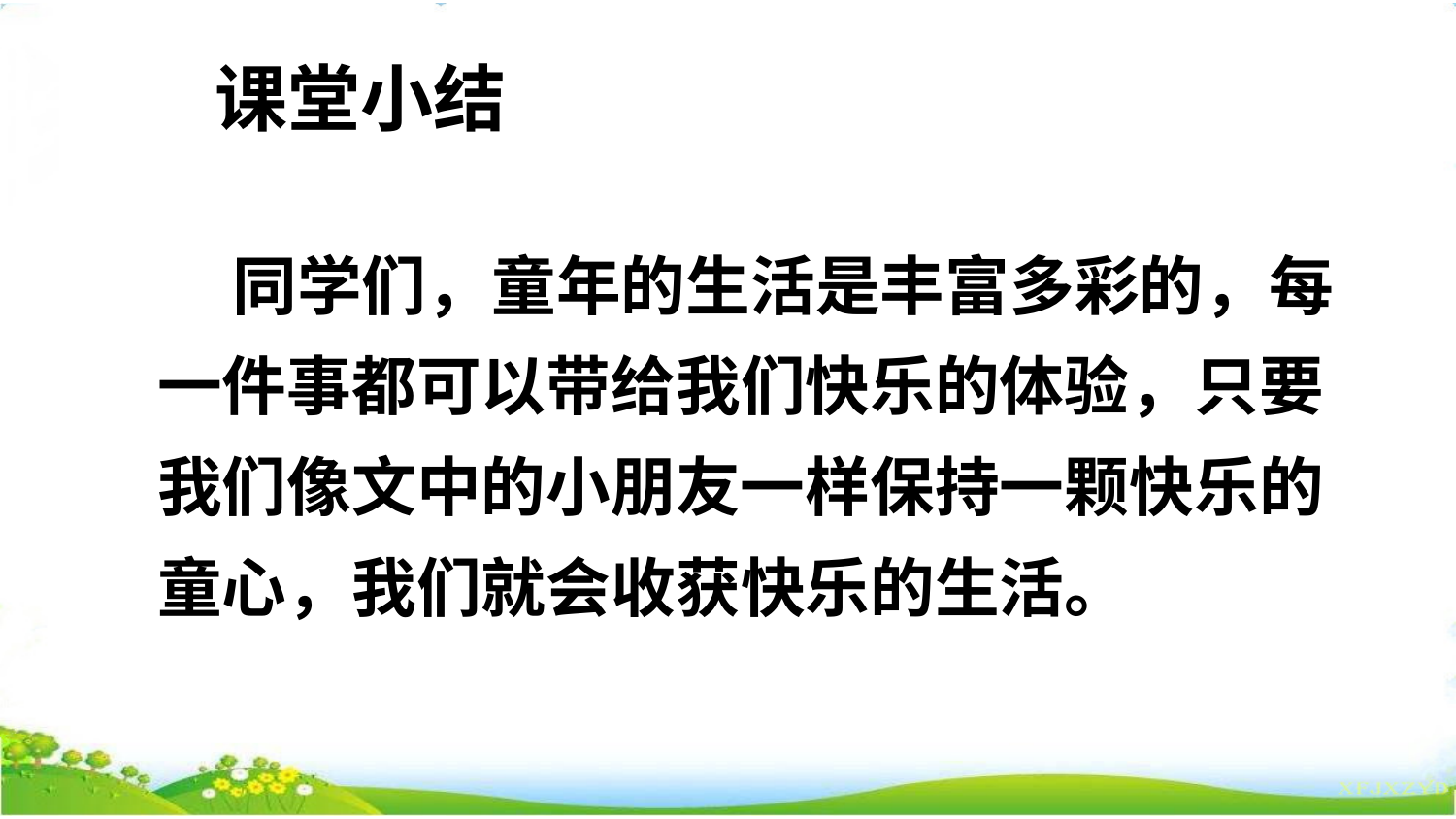

课堂小结
    同学们，童年的生活是丰富多彩的，每一件事都可以带给我们快乐的体验，只要我们像文中的小朋友一样保持一颗快乐的童心，我们就会收获快乐的生活。